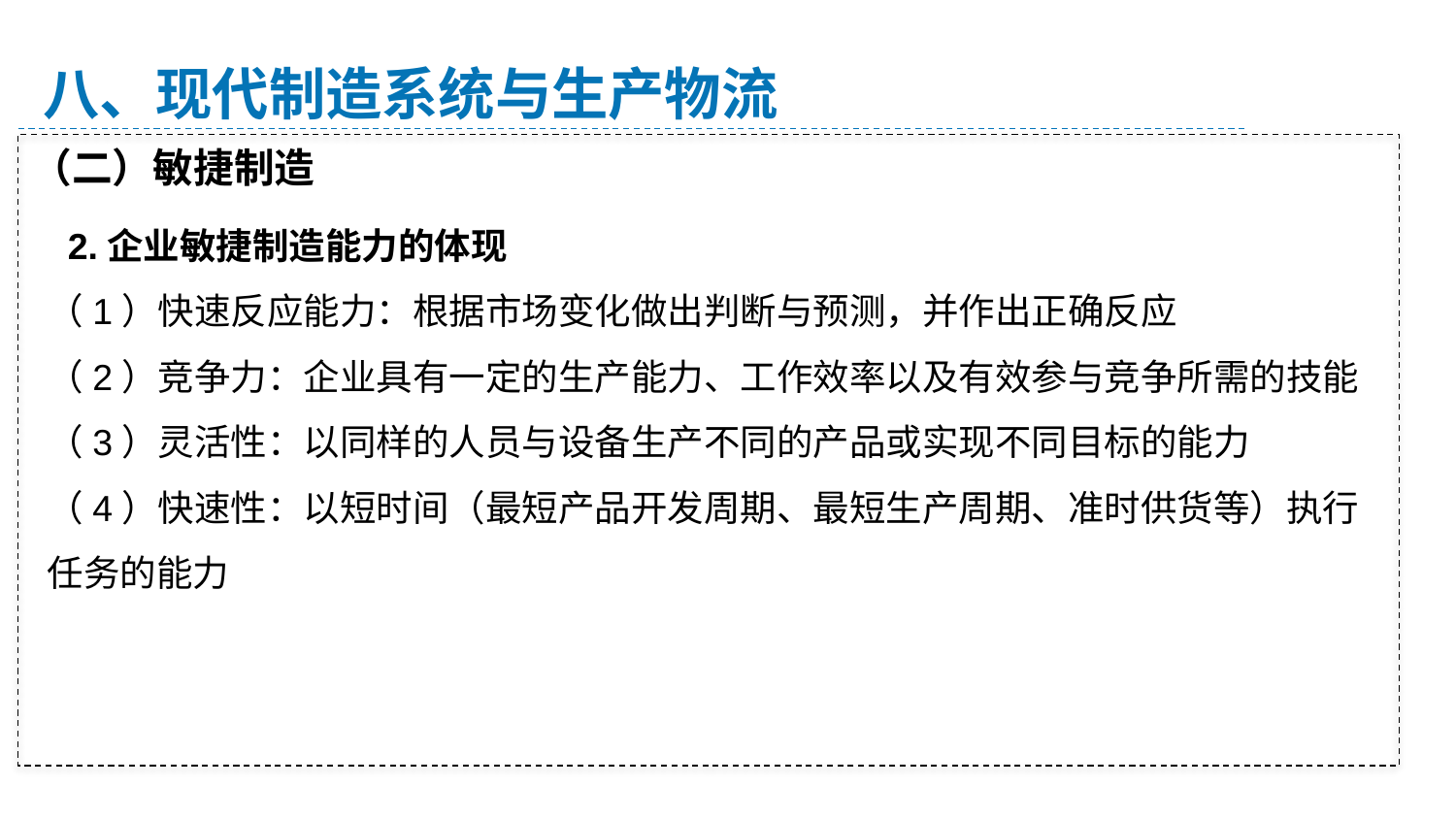

八、现代制造系统与生产物流
（二）敏捷制造

  2.企业敏捷制造能力的体现
（1）快速反应能力：根据市场变化做出判断与预测，并作出正确反应
（2）竞争力：企业具有一定的生产能力、工作效率以及有效参与竞争所需的技能
（3）灵活性：以同样的人员与设备生产不同的产品或实现不同目标的能力
（4）快速性：以短时间（最短产品开发周期、最短生产周期、准时供货等）执行任务的能力